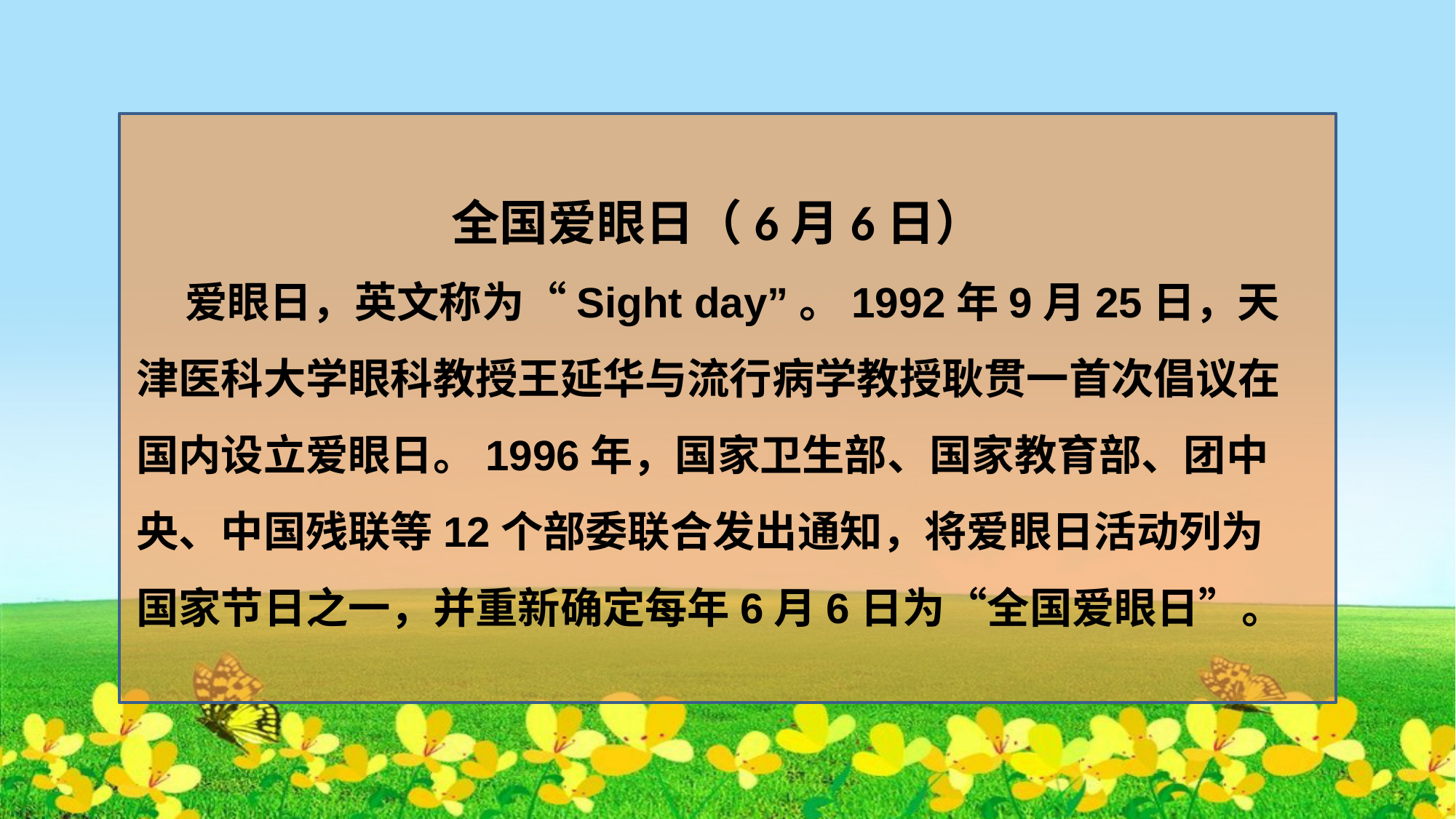

全国爱眼日（6月6日）
    爱眼日，英文称为“Sight day”。1992年9月25日，天津医科大学眼科教授王延华与流行病学教授耿贯一首次倡议在国内设立爱眼日。1996年，国家卫生部、国家教育部、团中央、中国残联等12个部委联合发出通知，将爱眼日活动列为国家节日之一，并重新确定每年6月6日为“全国爱眼日”。